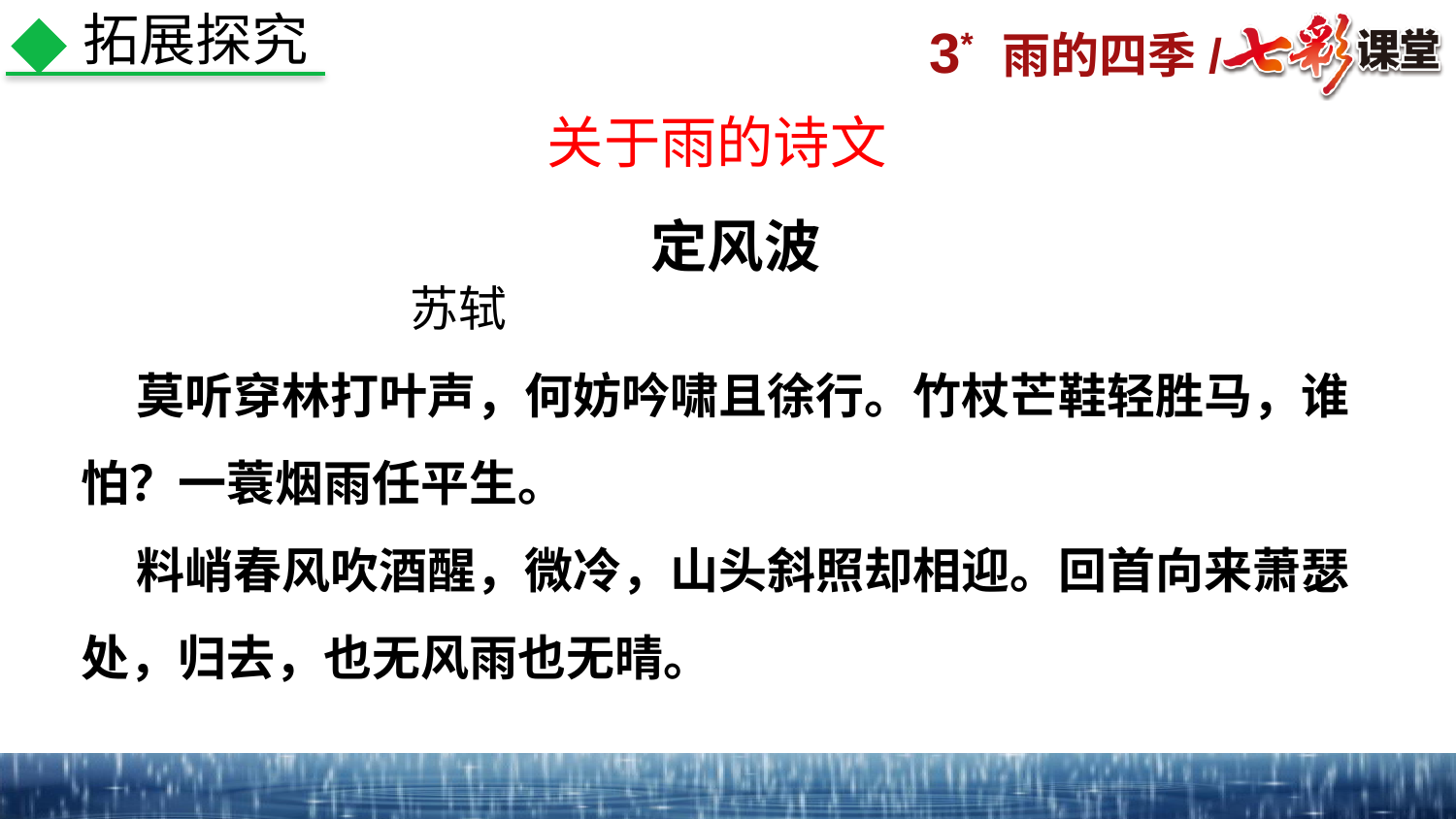

拓展探究

关于雨的诗文
定风波
                             苏轼
    莫听穿林打叶声，何妨吟啸且徐行。竹杖芒鞋轻胜马，谁怕？一蓑烟雨任平生。
    料峭春风吹酒醒，微冷，山头斜照却相迎。回首向来萧瑟处，归去，也无风雨也无晴。